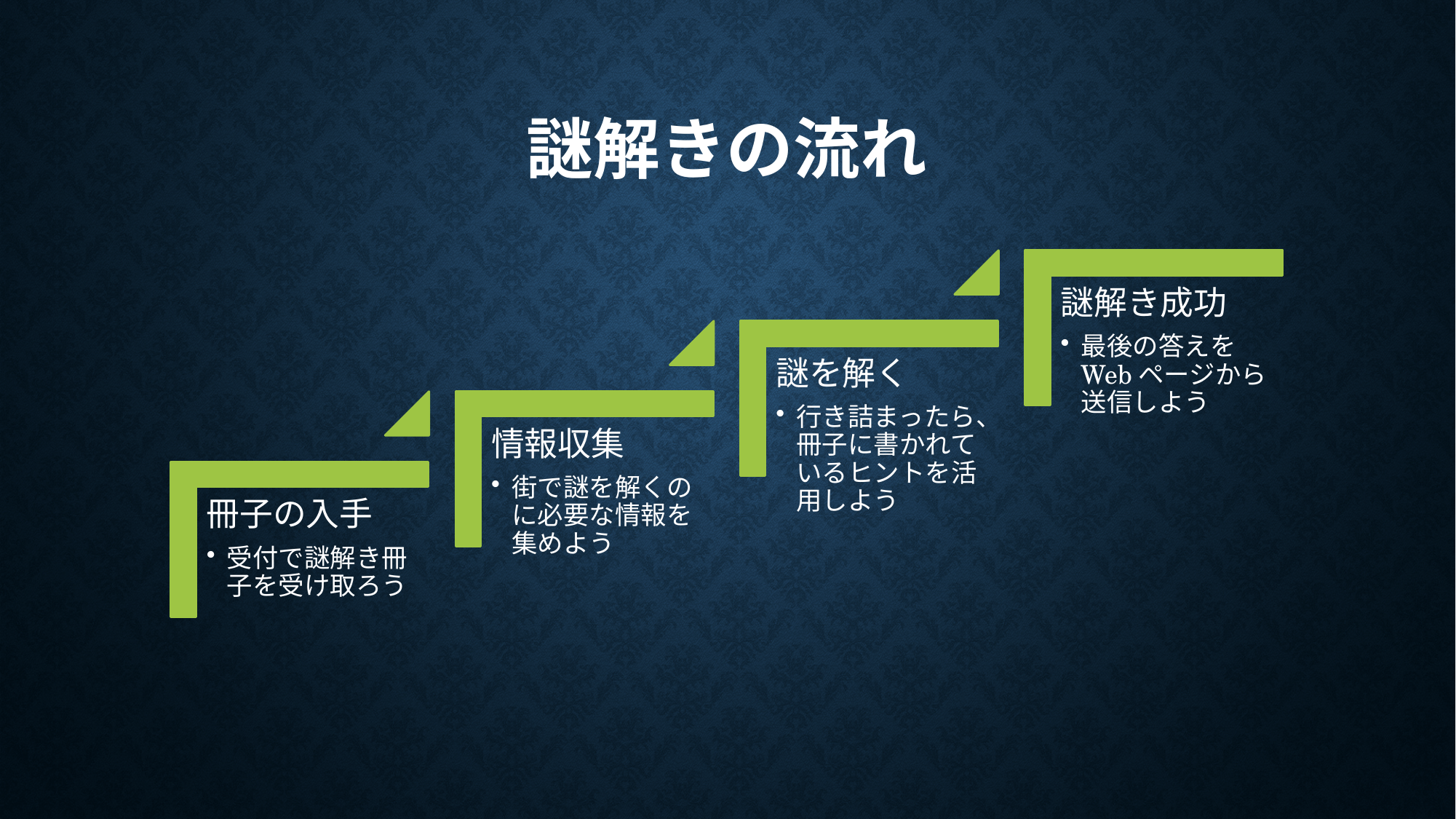

# 謎解きの流れ
冊子の入手
受付で謎解き冊子を受け取ろう
情報収集
街で謎を解くのに必要な情報を集めよう
謎を解く
行き詰まったら、冊子に書かれているヒントを活用しよう
謎解き成功
最後の答えをWebページから送信しよう